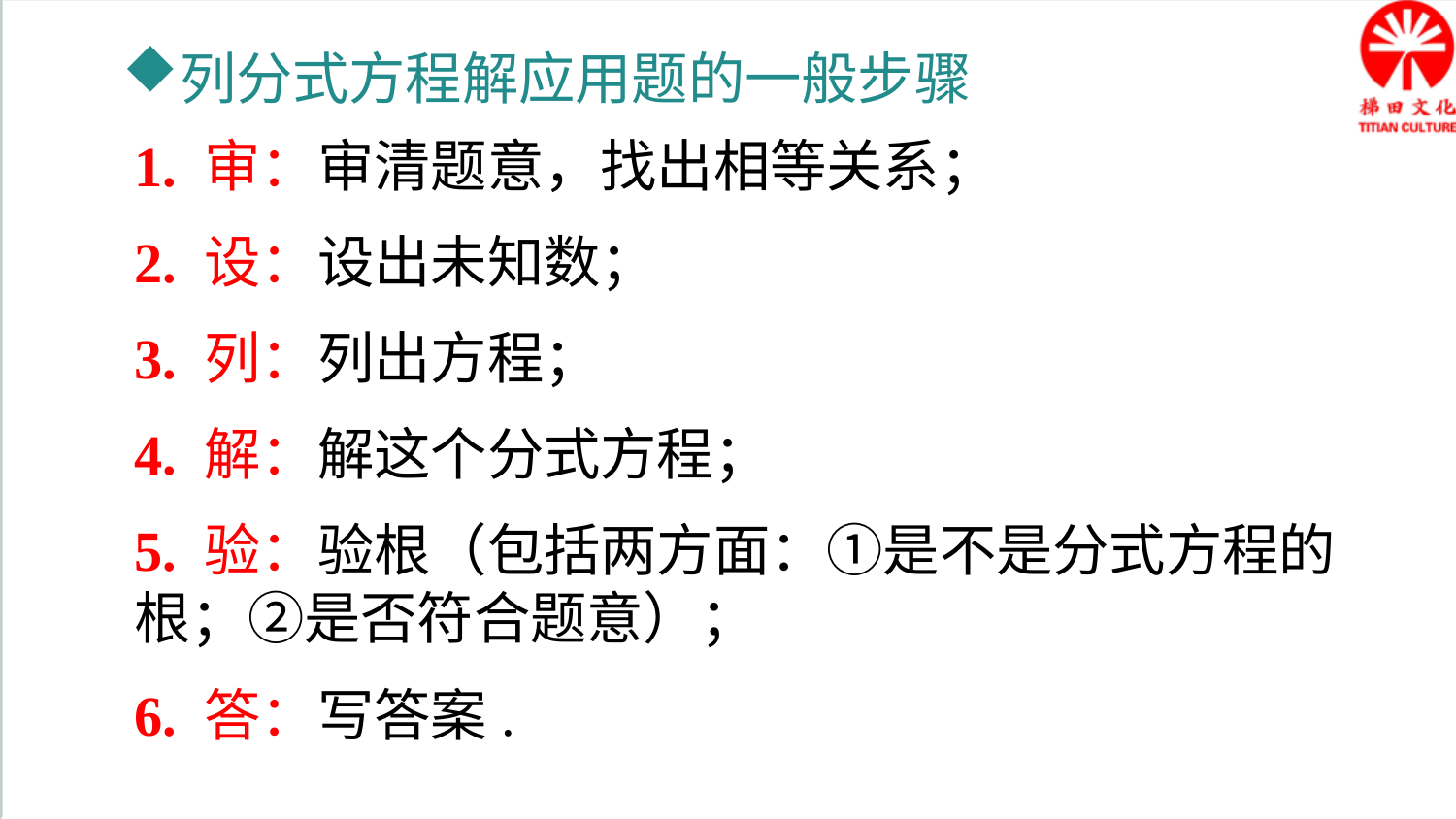

列分式方程解应用题的一般步骤
1. 审：审清题意，找出相等关系；
2. 设：设出未知数；
3. 列：列出方程；
4. 解：解这个分式方程；
5. 验：验根（包括两方面：①是不是分式方程的根；②是否符合题意）；
6. 答：写答案.